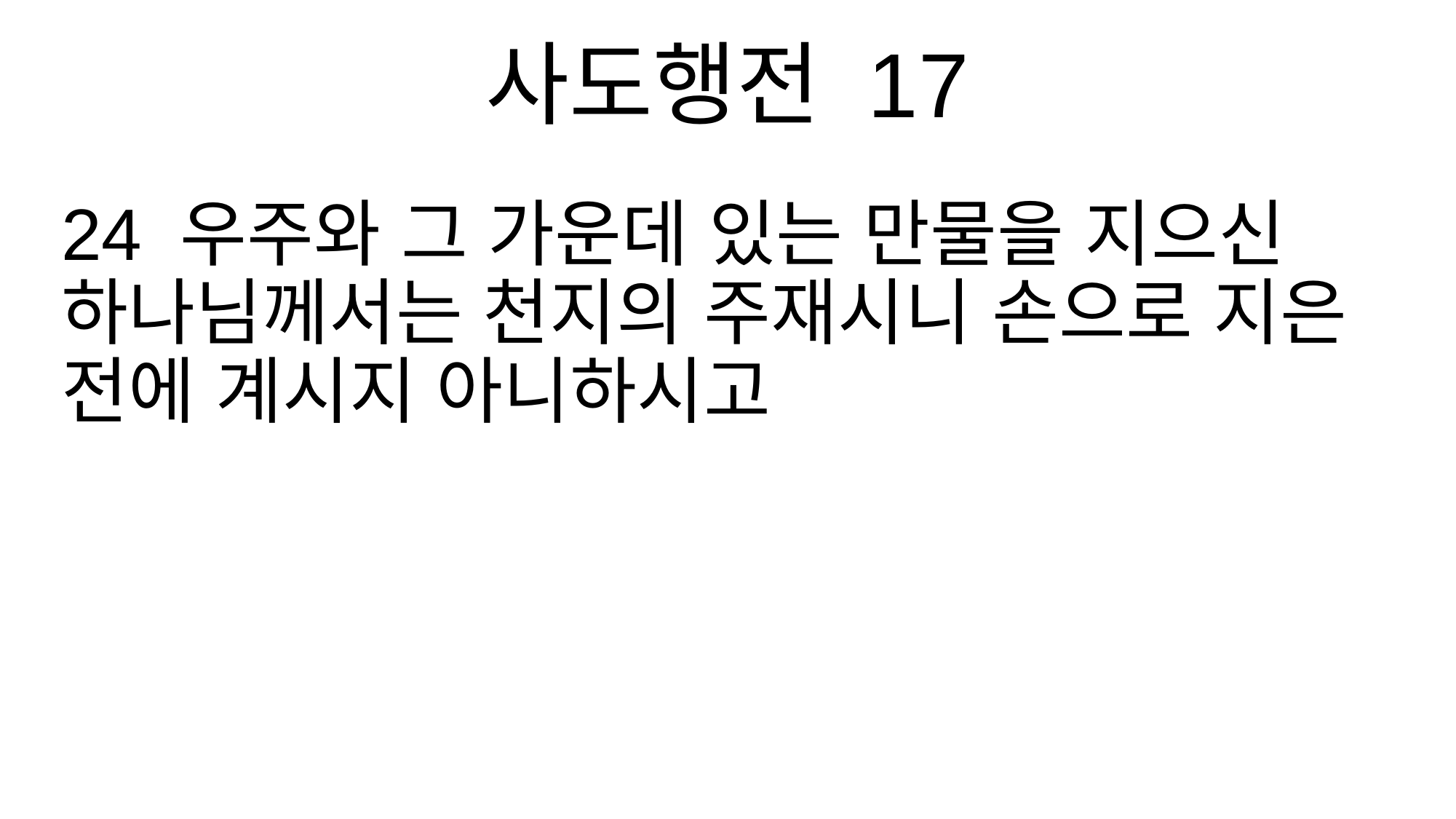

사도행전 17
24 우주와 그 가운데 있는 만물을 지으신 하나님께서는 천지의 주재시니 손으로 지은 전에 계시지 아니하시고